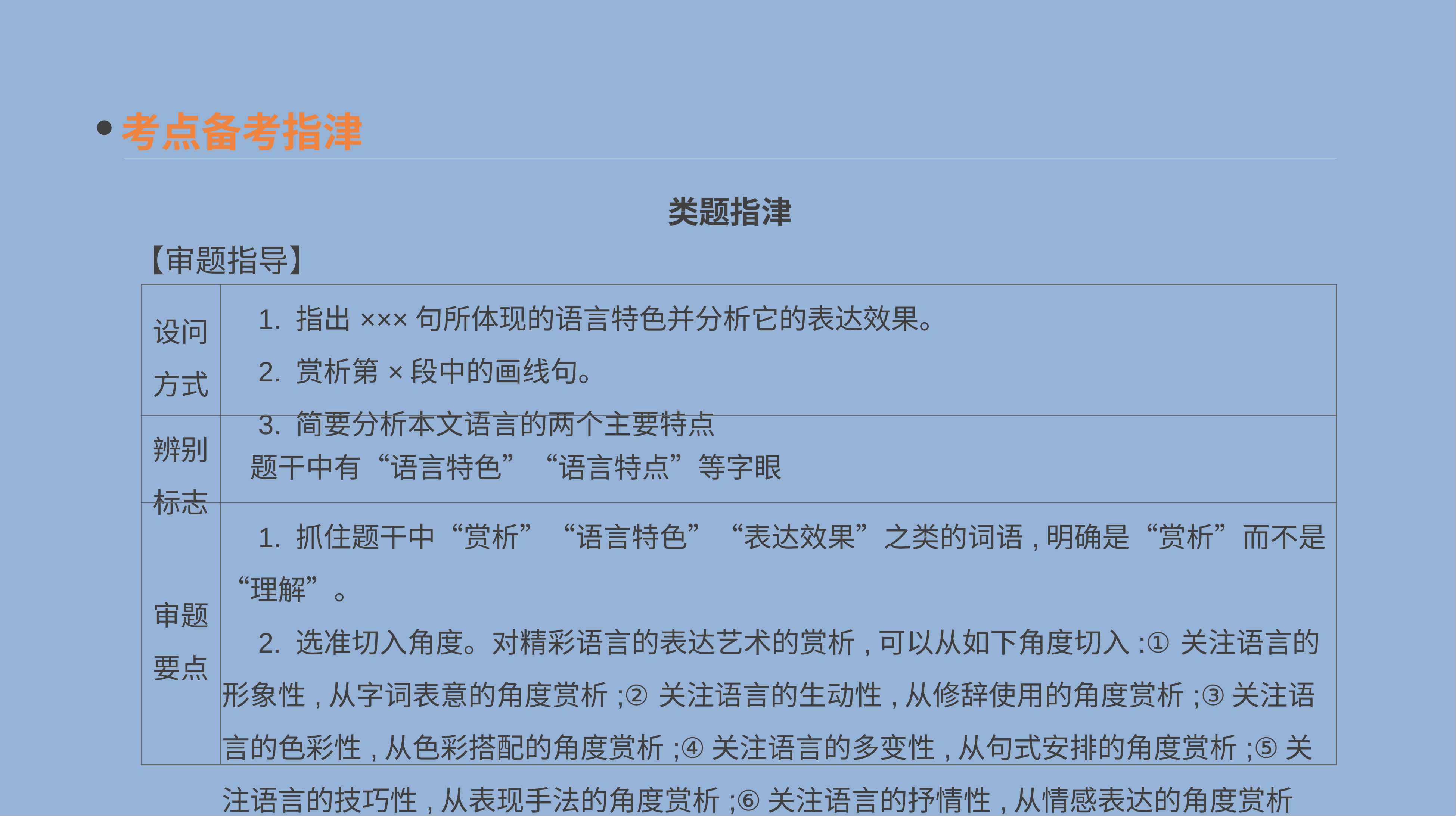

考点备考指津

类题指津
【审题指导】
| 设问 方式 | 1. 指出×××句所体现的语言特色并分析它的表达效果。 　2. 赏析第×段中的画线句。 　3. 简要分析本文语言的两个主要特点 |
| --- | --- |
| 辨别 标志 | 题干中有“语言特色”“语言特点”等字眼 |
| 审题 要点 | 1. 抓住题干中“赏析”“语言特色”“表达效果”之类的词语,明确是“赏析”而不是“理解”。 　2. 选准切入角度。对精彩语言的表达艺术的赏析,可以从如下角度切入:①关注语言的形象性,从字词表意的角度赏析;②关注语言的生动性,从修辞使用的角度赏析;③关注语言的色彩性,从色彩搭配的角度赏析;④关注语言的多变性,从句式安排的角度赏析;⑤关注语言的技巧性,从表现手法的角度赏析;⑥关注语言的抒情性,从情感表达的角度赏析 |